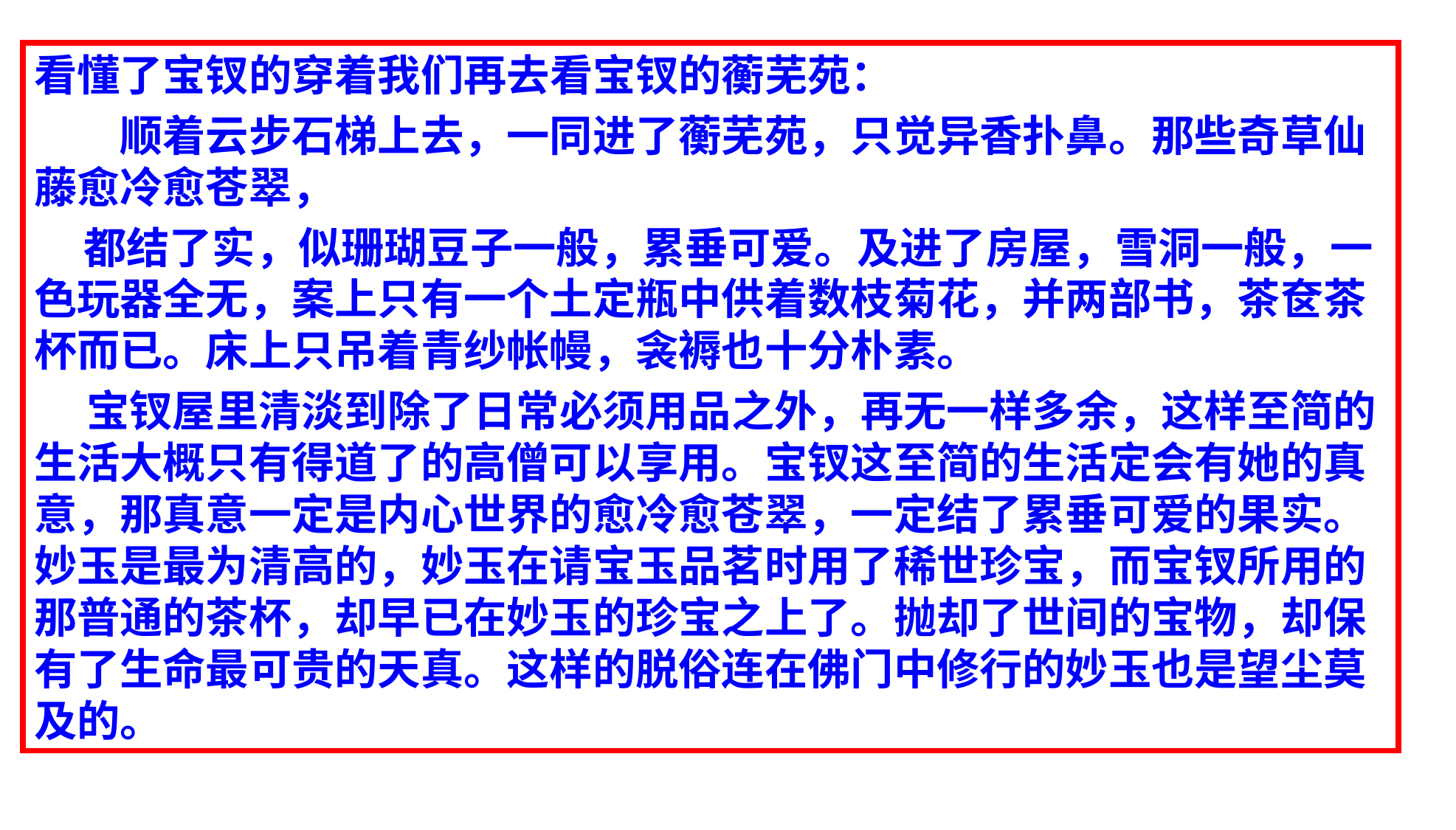

看懂了宝钗的穿着我们再去看宝钗的蘅芜苑：
　　顺着云步石梯上去，一同进了蘅芜苑，只觉异香扑鼻。那些奇草仙藤愈冷愈苍翠，
    都结了实，似珊瑚豆子一般，累垂可爱。及进了房屋，雪洞一般，一色玩器全无，案上只有一个土定瓶中供着数枝菊花，并两部书，茶奁茶杯而已。床上只吊着青纱帐幔，衾褥也十分朴素。
　 宝钗屋里清淡到除了日常必须用品之外，再无一样多余，这样至简的生活大概只有得道了的高僧可以享用。宝钗这至简的生活定会有她的真意，那真意一定是内心世界的愈冷愈苍翠，一定结了累垂可爱的果实。妙玉是最为清高的，妙玉在请宝玉品茗时用了稀世珍宝，而宝钗所用的那普通的茶杯，却早已在妙玉的珍宝之上了。抛却了世间的宝物，却保有了生命最可贵的天真。这样的脱俗连在佛门中修行的妙玉也是望尘莫及的。